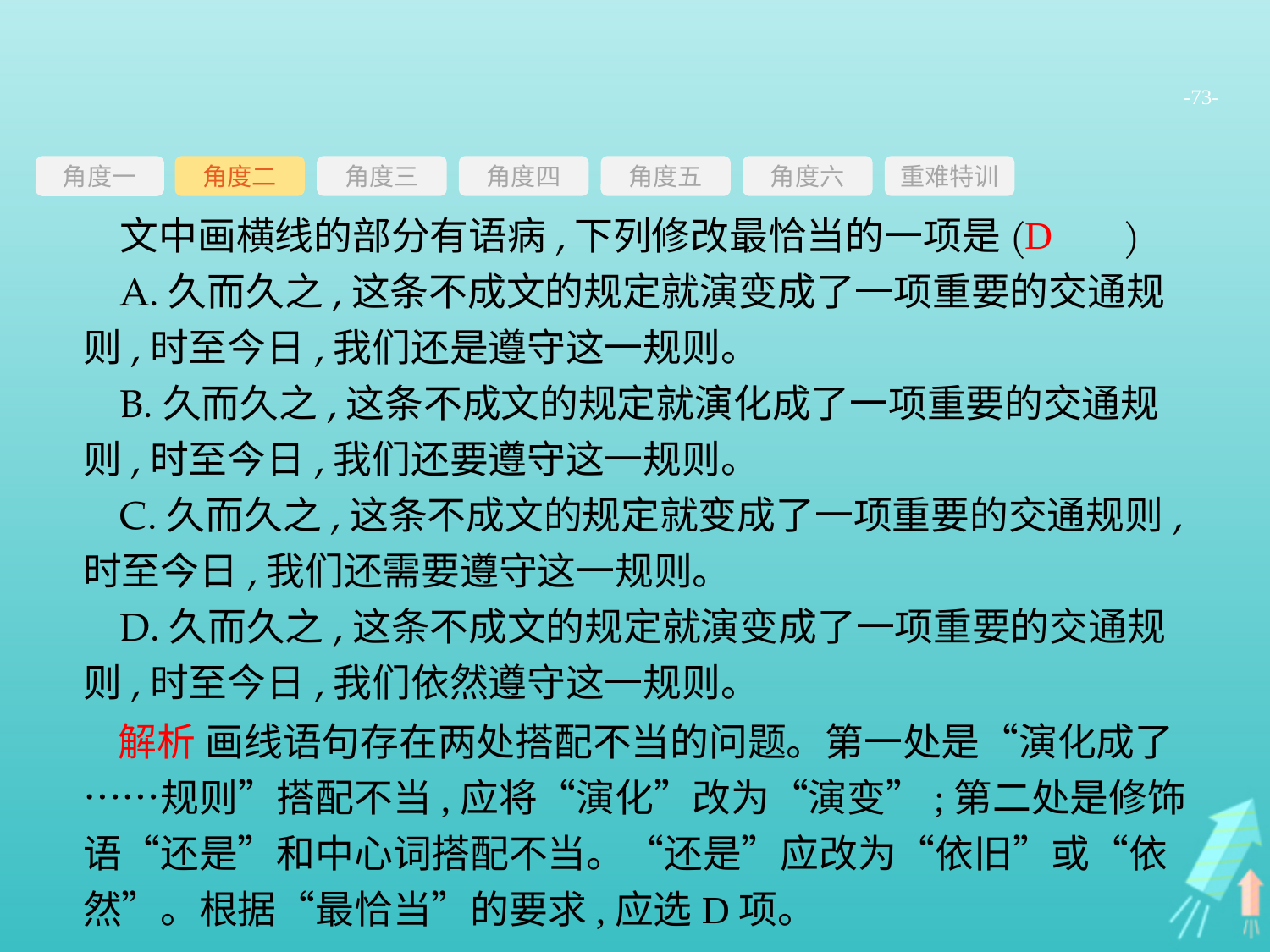

-73-
角度三
角度四
角度五
角度六
重难特训
角度二
角度一
文中画横线的部分有语病,下列修改最恰当的一项是(　　)
A.久而久之,这条不成文的规定就演变成了一项重要的交通规则,时至今日,我们还是遵守这一规则。
B.久而久之,这条不成文的规定就演化成了一项重要的交通规则,时至今日,我们还要遵守这一规则。
C.久而久之,这条不成文的规定就变成了一项重要的交通规则,时至今日,我们还需要遵守这一规则。
D.久而久之,这条不成文的规定就演变成了一项重要的交通规则,时至今日,我们依然遵守这一规则。
D
   解析 画线语句存在两处搭配不当的问题。第一处是“演化成了……规则”搭配不当,应将“演化”改为“演变”;第二处是修饰语“还是”和中心词搭配不当。“还是”应改为“依旧”或“依然”。根据“最恰当”的要求,应选D项。